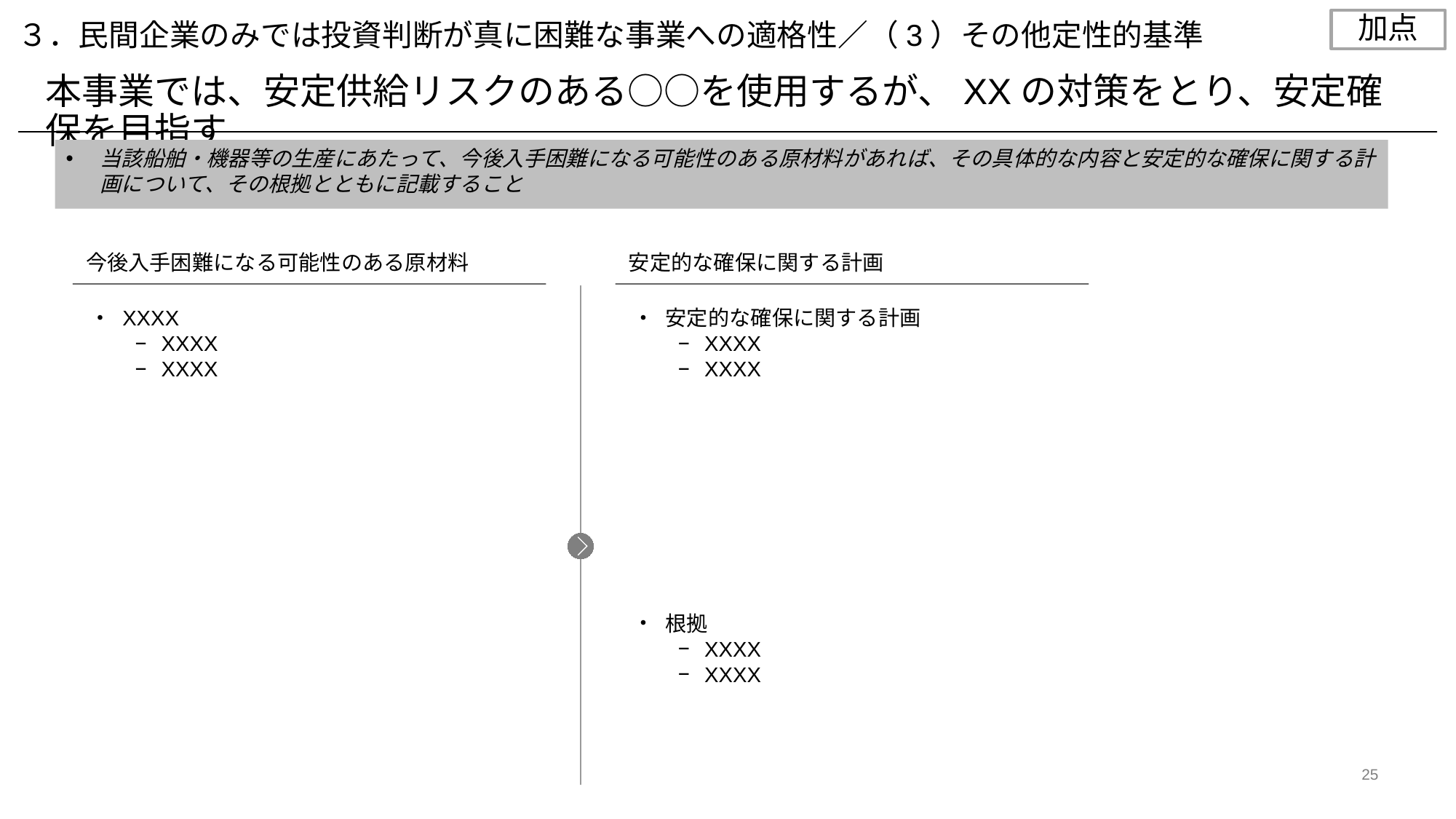

加点
３．民間企業のみでは投資判断が真に困難な事業への適格性／（3）その他定性的基準
本事業では、安定供給リスクのある○○を使用するが、XXの対策をとり、安定確保を目指す
当該船舶・機器等の生産にあたって、今後入手困難になる可能性のある原材料があれば、その具体的な内容と安定的な確保に関する計画について、その根拠とともに記載すること
今後入手困難になる可能性のある原材料
安定的な確保に関する計画

XXXX
XXXX
XXXX
安定的な確保に関する計画
XXXX
XXXX

根拠
XXXX
XXXX